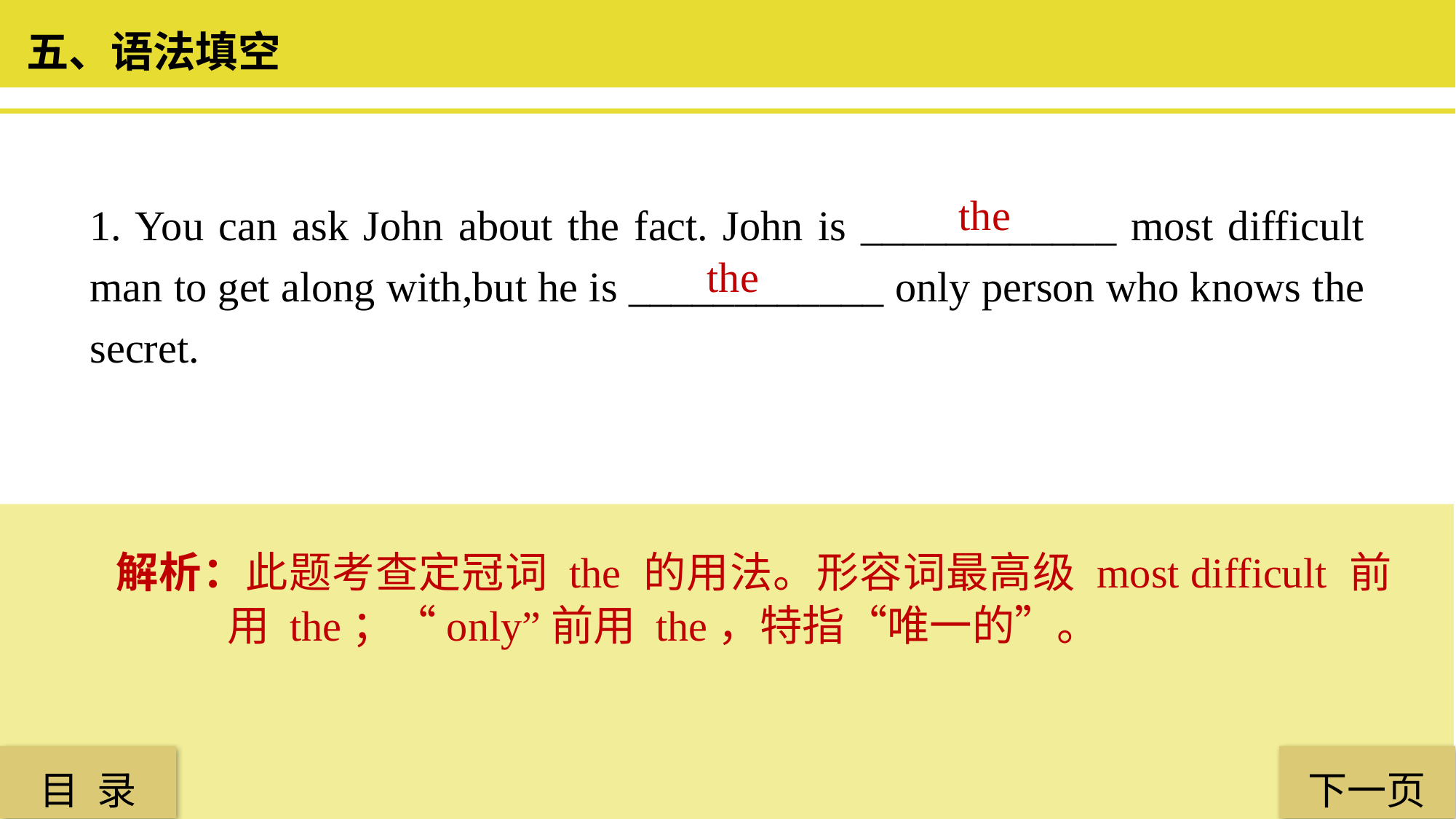

五、语法填空
 the
1. You can ask John about the fact. John is ____________ most difficult man to get along with,but he is ____________ only person who knows the secret.
 the
解析：此题考查定冠词 the 的用法。形容词最高级 most difficult 前用 the；“only”前用 the，特指“唯一的”。